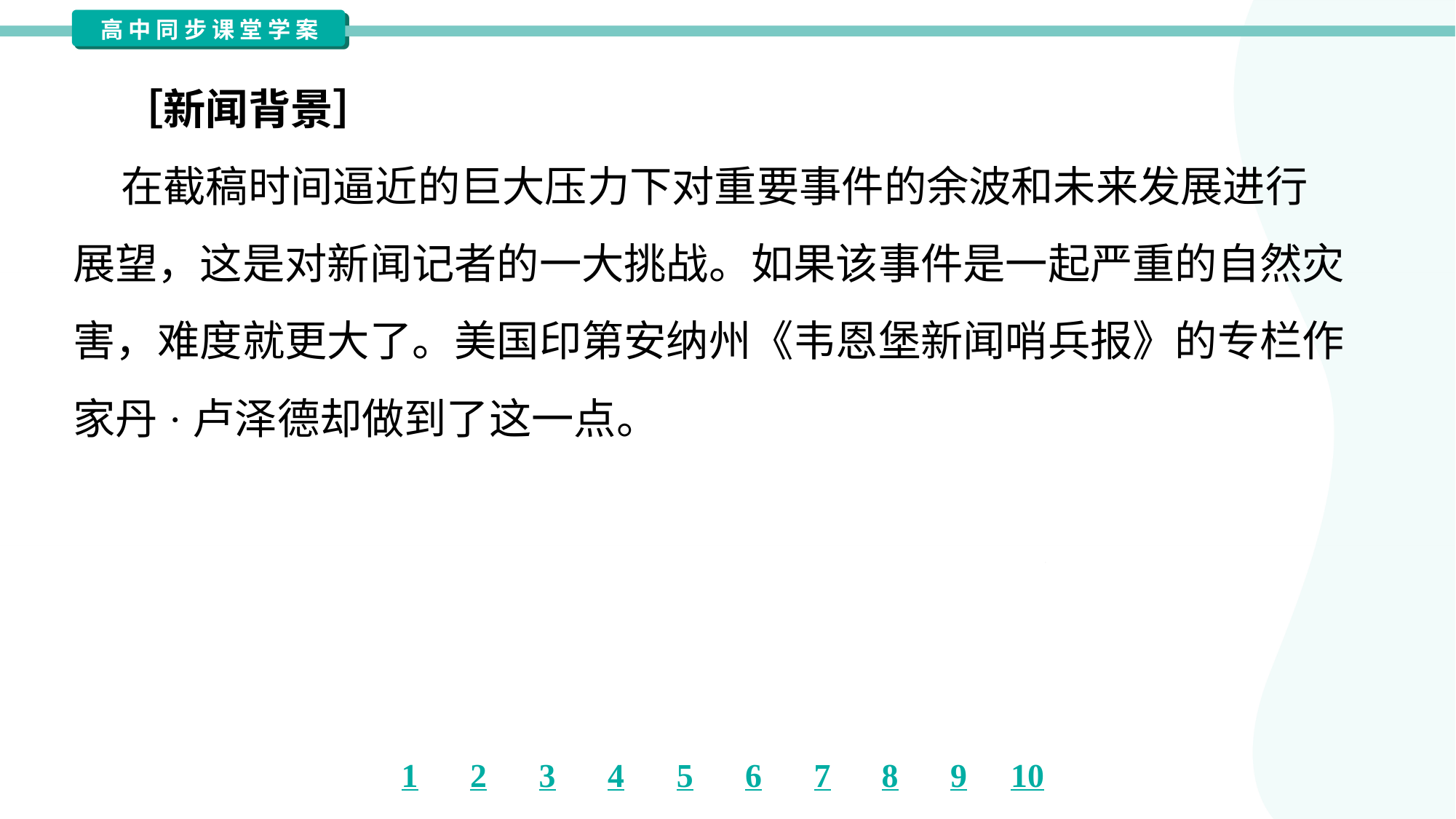

［新闻背景］
    在截稿时间逼近的巨大压力下对重要事件的余波和未来发展进行
展望，这是对新闻记者的一大挑战。如果该事件是一起严重的自然灾
害，难度就更大了。美国印第安纳州《韦恩堡新闻哨兵报》的专栏作
家丹·卢泽德却做到了这一点。